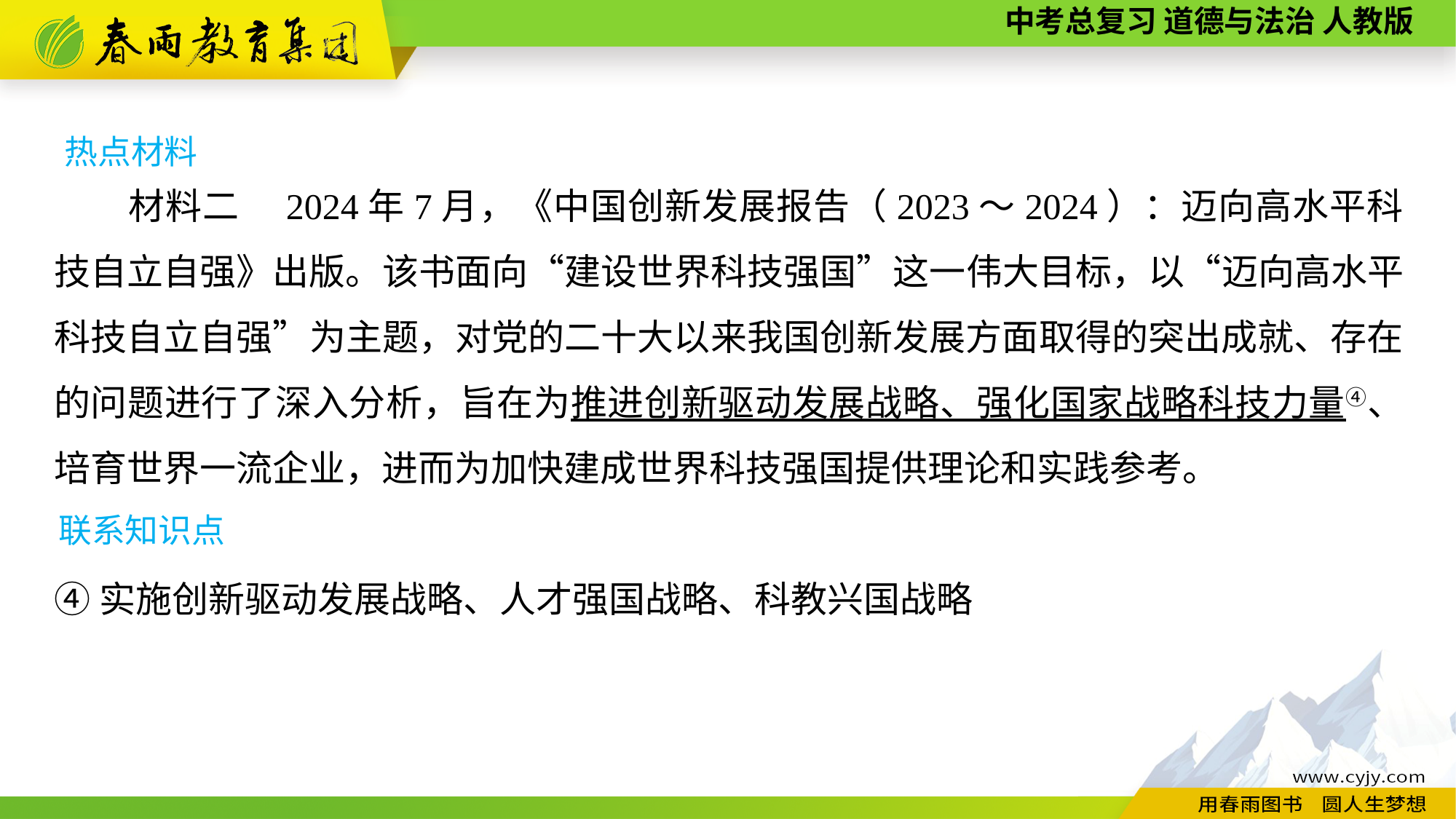

热点材料
　　材料二　2024年7月，《中国创新发展报告（2023～2024）：迈向高水平科技自立自强》出版。该书面向“建设世界科技强国”这一伟大目标，以“迈向高水平科技自立自强”为主题，对党的二十大以来我国创新发展方面取得的突出成就、存在的问题进行了深入分析，旨在为推进创新驱动发展战略、强化国家战略科技力量④、培育世界一流企业，进而为加快建成世界科技强国提供理论和实践参考。

④实施创新驱动发展战略、人才强国战略、科教兴国战略
联系知识点